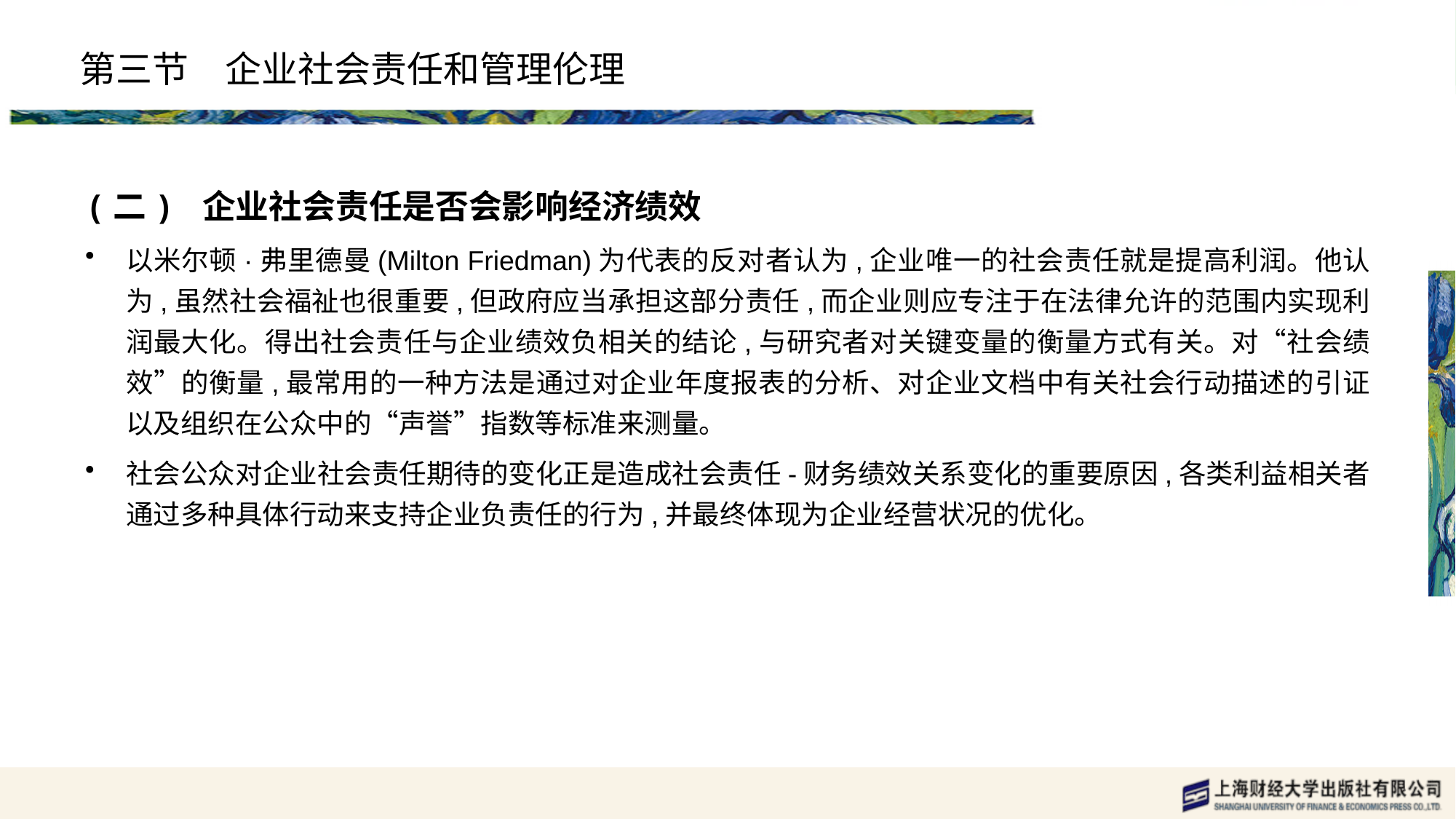

# 第三节　企业社会责任和管理伦理
(二) 企业社会责任是否会影响经济绩效
以米尔顿·弗里德曼(Milton Friedman)为代表的反对者认为,企业唯一的社会责任就是提高利润。他认为,虽然社会福祉也很重要,但政府应当承担这部分责任,而企业则应专注于在法律允许的范围内实现利润最大化。得出社会责任与企业绩效负相关的结论,与研究者对关键变量的衡量方式有关。对“社会绩效”的衡量,最常用的一种方法是通过对企业年度报表的分析、对企业文档中有关社会行动描述的引证以及组织在公众中的“声誉”指数等标准来测量。
社会公众对企业社会责任期待的变化正是造成社会责任-财务绩效关系变化的重要原因,各类利益相关者通过多种具体行动来支持企业负责任的行为,并最终体现为企业经营状况的优化。